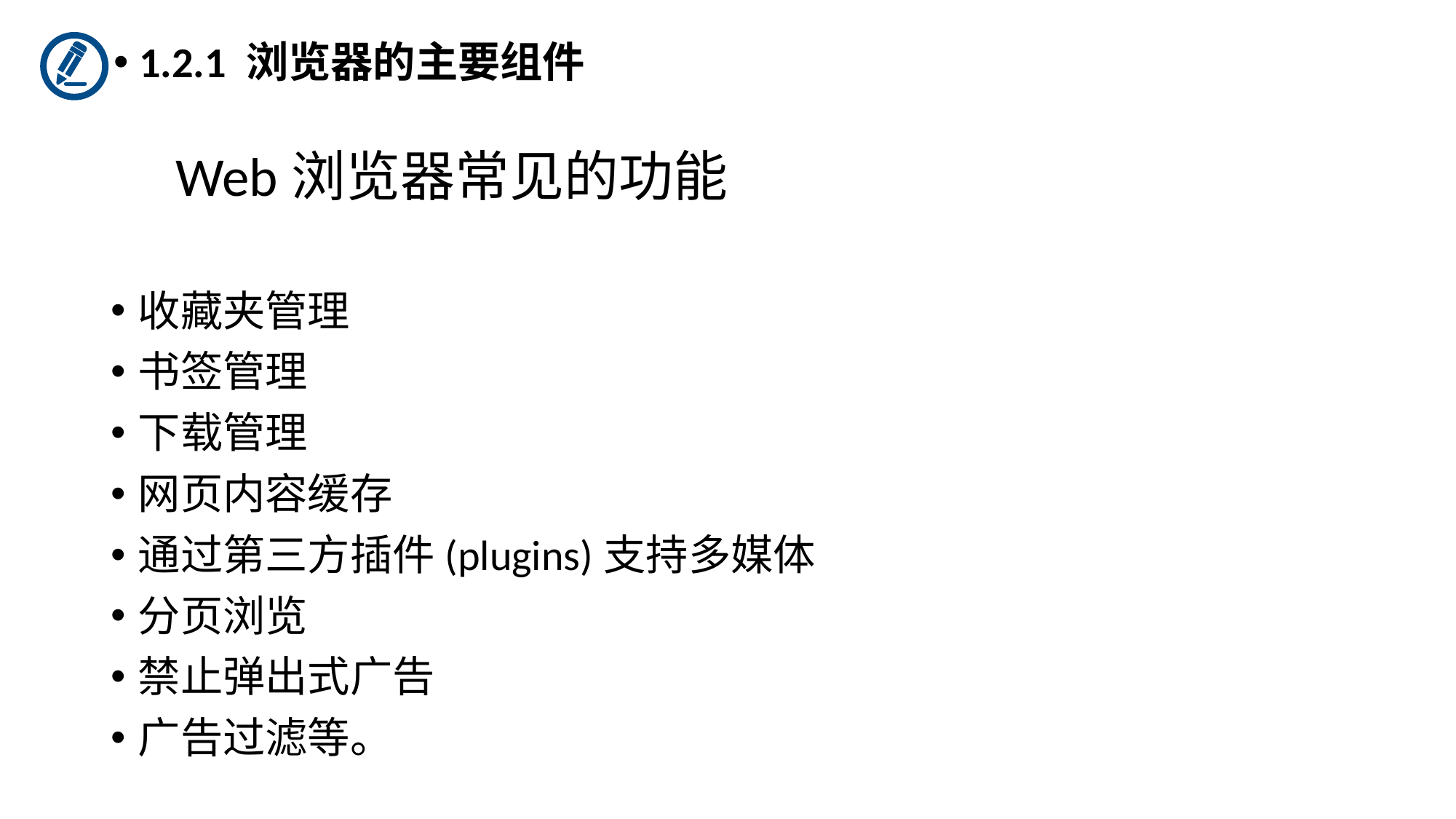

1.2.1 浏览器的主要组件
# Web浏览器常见的功能

收藏夹管理
书签管理
下载管理
网页内容缓存
通过第三方插件(plugins)支持多媒体
分页浏览
禁止弹出式广告
广告过滤等。